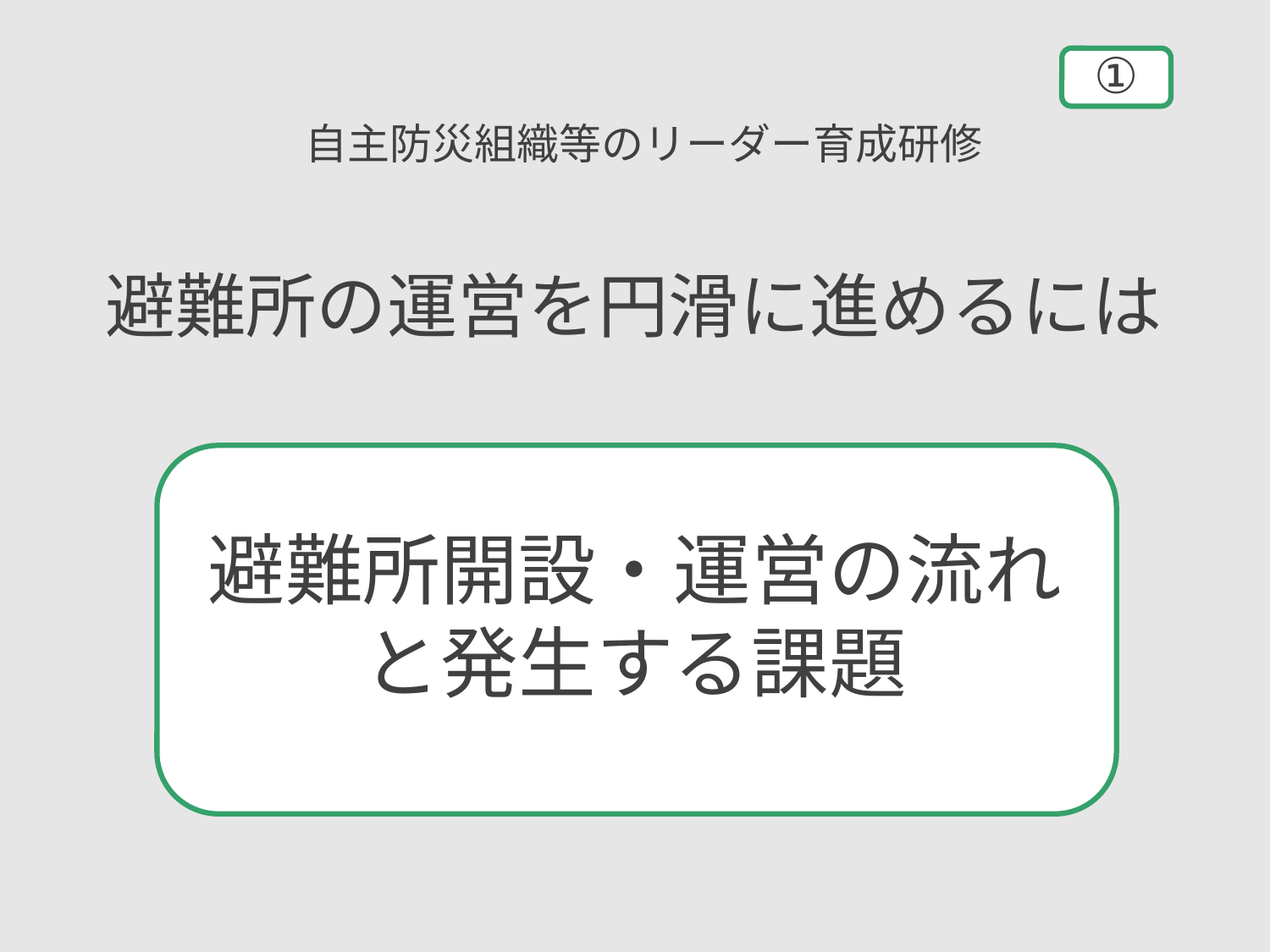

①

# 避難所の運営を円滑に進めるには

避難所開設・運営の流れと発生する課題